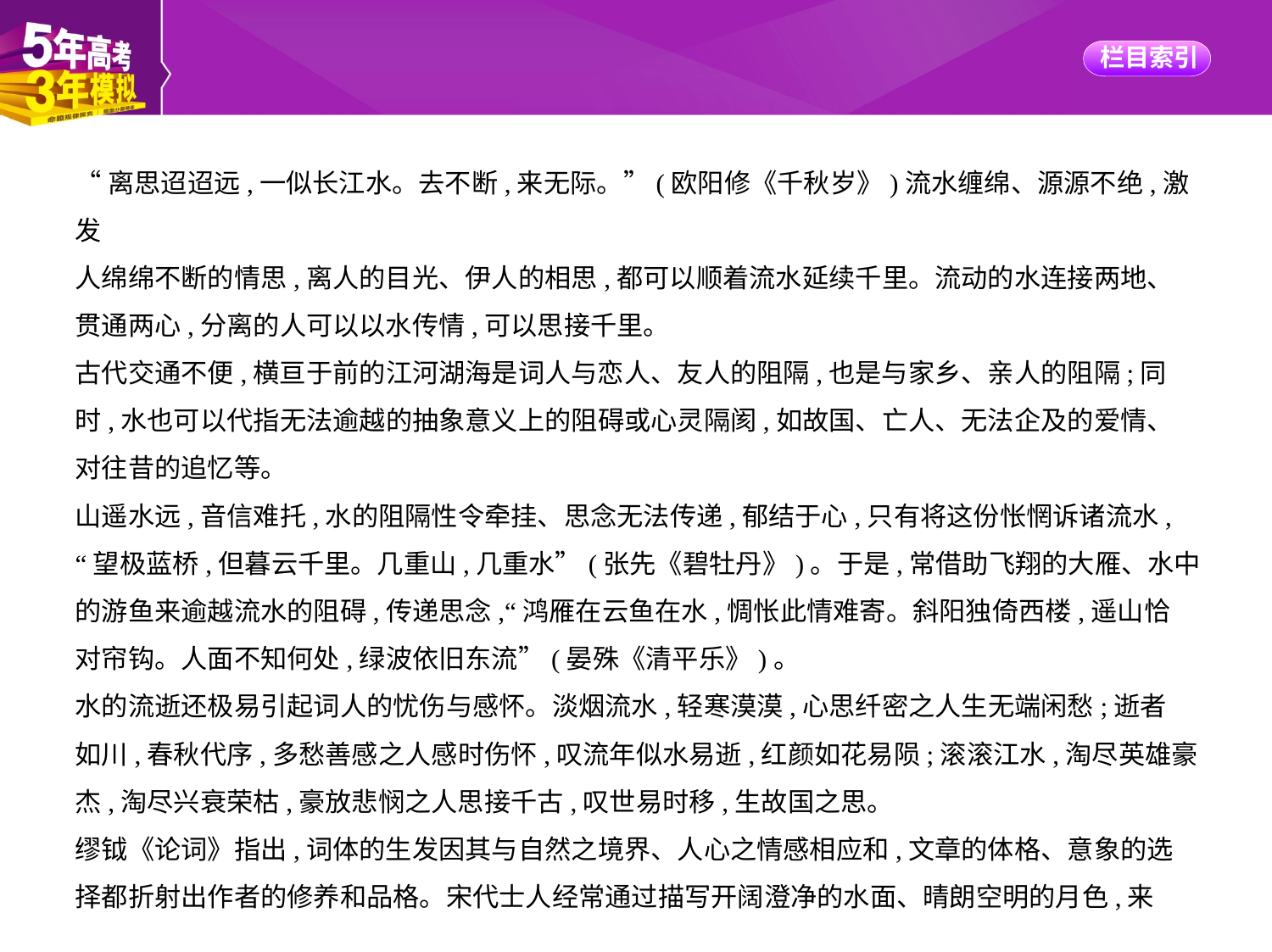

“离思迢迢远,一似长江水。去不断,来无际。”(欧阳修《千秋岁》)流水缠绵、源源不绝,激发
人绵绵不断的情思,离人的目光、伊人的相思,都可以顺着流水延续千里。流动的水连接两地、
贯通两心,分离的人可以以水传情,可以思接千里。
古代交通不便,横亘于前的江河湖海是词人与恋人、友人的阻隔,也是与家乡、亲人的阻隔;同
时,水也可以代指无法逾越的抽象意义上的阻碍或心灵隔阂,如故国、亡人、无法企及的爱情、
对往昔的追忆等。
山遥水远,音信难托,水的阻隔性令牵挂、思念无法传递,郁结于心,只有将这份怅惘诉诸流水,
“望极蓝桥,但暮云千里。几重山,几重水”(张先《碧牡丹》)。于是,常借助飞翔的大雁、水中
的游鱼来逾越流水的阻碍,传递思念,“鸿雁在云鱼在水,惆怅此情难寄。斜阳独倚西楼,遥山恰
对帘钩。人面不知何处,绿波依旧东流”(晏殊《清平乐》)。
水的流逝还极易引起词人的忧伤与感怀。淡烟流水,轻寒漠漠,心思纤密之人生无端闲愁;逝者
如川,春秋代序,多愁善感之人感时伤怀,叹流年似水易逝,红颜如花易陨;滚滚江水,淘尽英雄豪
杰,淘尽兴衰荣枯,豪放悲悯之人思接千古,叹世易时移,生故国之思。
缪钺《论词》指出,词体的生发因其与自然之境界、人心之情感相应和,文章的体格、意象的选
择都折射出作者的修养和品格。宋代士人经常通过描写开阔澄净的水面、晴朗空明的月色,来